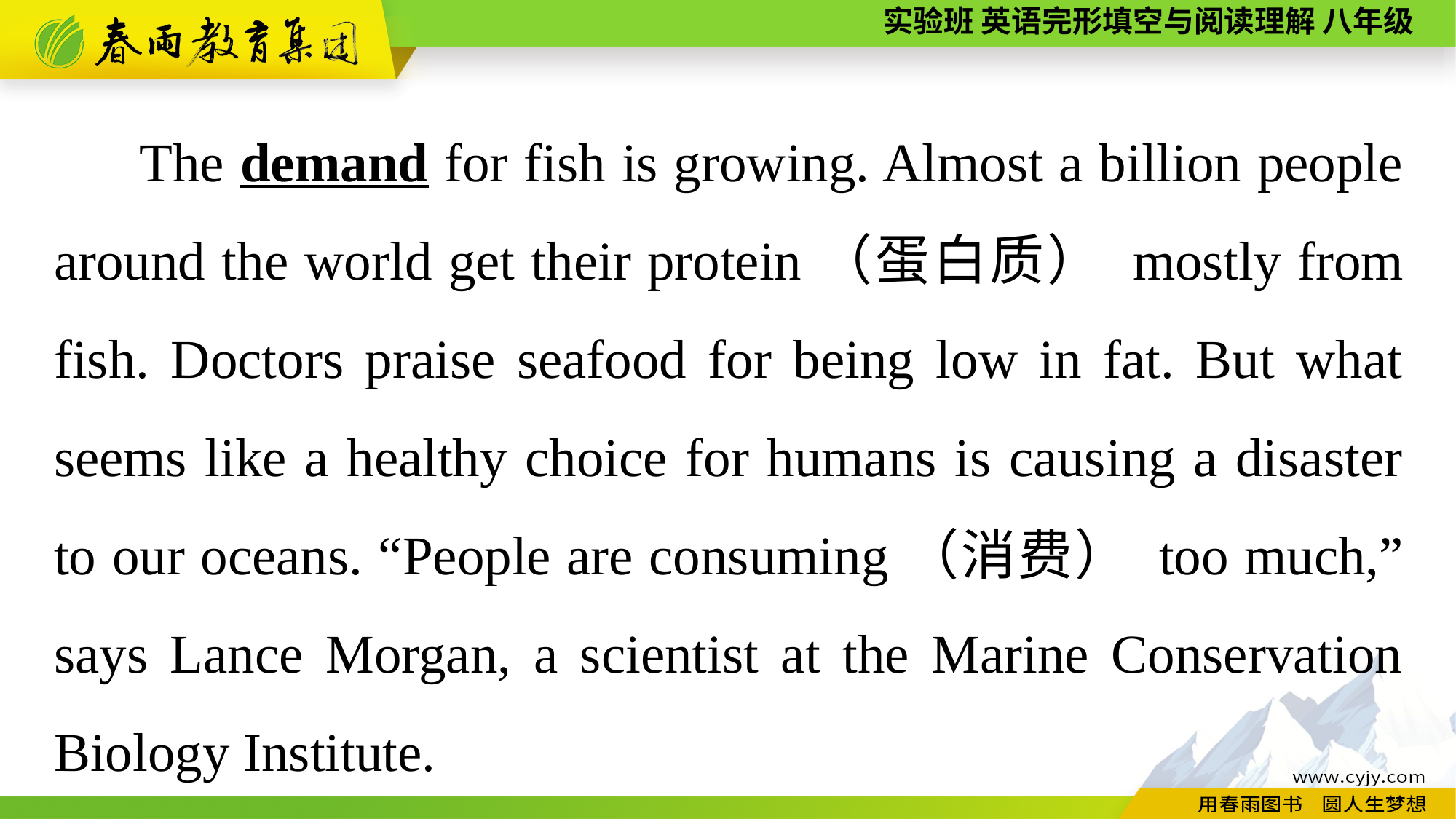

The demand for fish is growing. Almost a billion people around the world get their protein（蛋白质） mostly from fish. Doctors praise seafood for being low in fat. But what seems like a healthy choice for humans is causing a disaster to our oceans. “People are consuming（消费） too much,” says Lance Morgan, a scientist at the Marine Conservation Biology Institute.